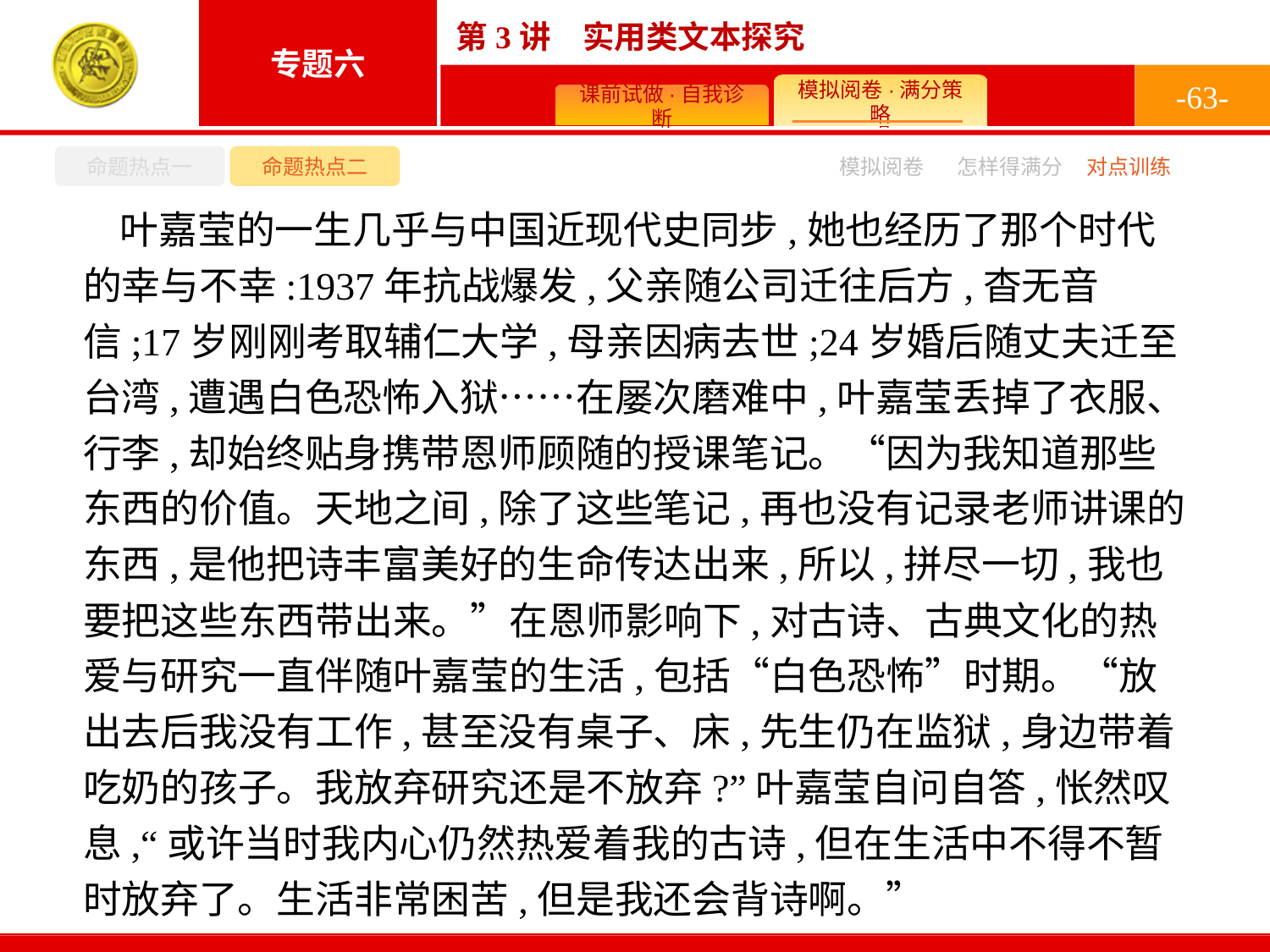

-63-
命题热点一
命题热点二
怎样得满分
模拟阅卷
对点训练
叶嘉莹的一生几乎与中国近现代史同步,她也经历了那个时代的幸与不幸:1937年抗战爆发,父亲随公司迁往后方,杳无音信;17岁刚刚考取辅仁大学,母亲因病去世;24岁婚后随丈夫迁至台湾,遭遇白色恐怖入狱……在屡次磨难中,叶嘉莹丢掉了衣服、行李,却始终贴身携带恩师顾随的授课笔记。“因为我知道那些东西的价值。天地之间,除了这些笔记,再也没有记录老师讲课的东西,是他把诗丰富美好的生命传达出来,所以,拼尽一切,我也要把这些东西带出来。”在恩师影响下,对古诗、古典文化的热爱与研究一直伴随叶嘉莹的生活,包括“白色恐怖”时期。“放出去后我没有工作,甚至没有桌子、床,先生仍在监狱,身边带着吃奶的孩子。我放弃研究还是不放弃?”叶嘉莹自问自答,怅然叹息,“或许当时我内心仍然热爱着我的古诗,但在生活中不得不暂时放弃了。生活非常困苦,但是我还会背诗啊。”